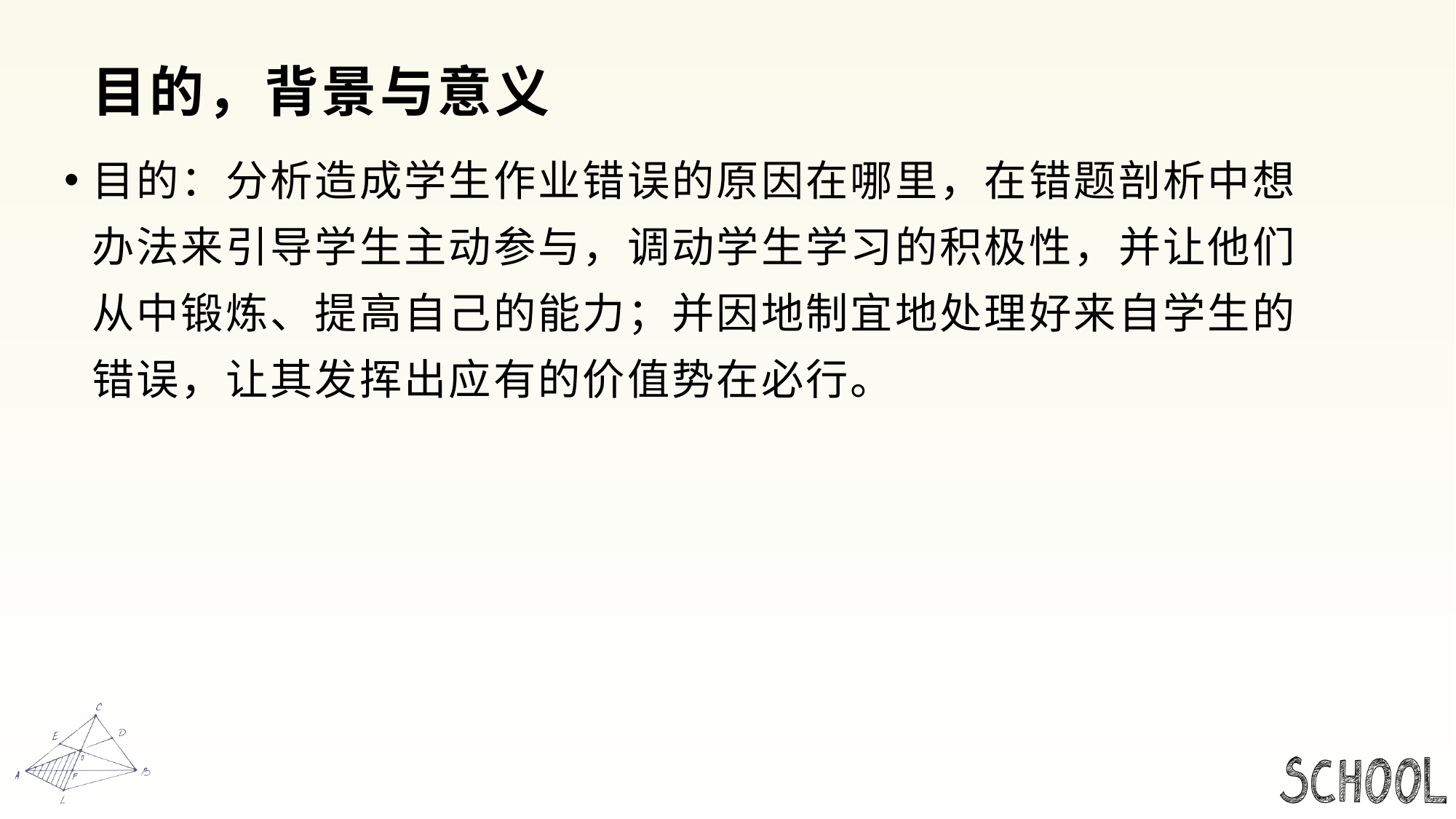

# 目的，背景与意义
目的：分析造成学生作业错误的原因在哪里，在错题剖析中想办法来引导学生主动参与，调动学生学习的积极性，并让他们从中锻炼、提高自己的能力；并因地制宜地处理好来自学生的错误，让其发挥出应有的价值势在必行。